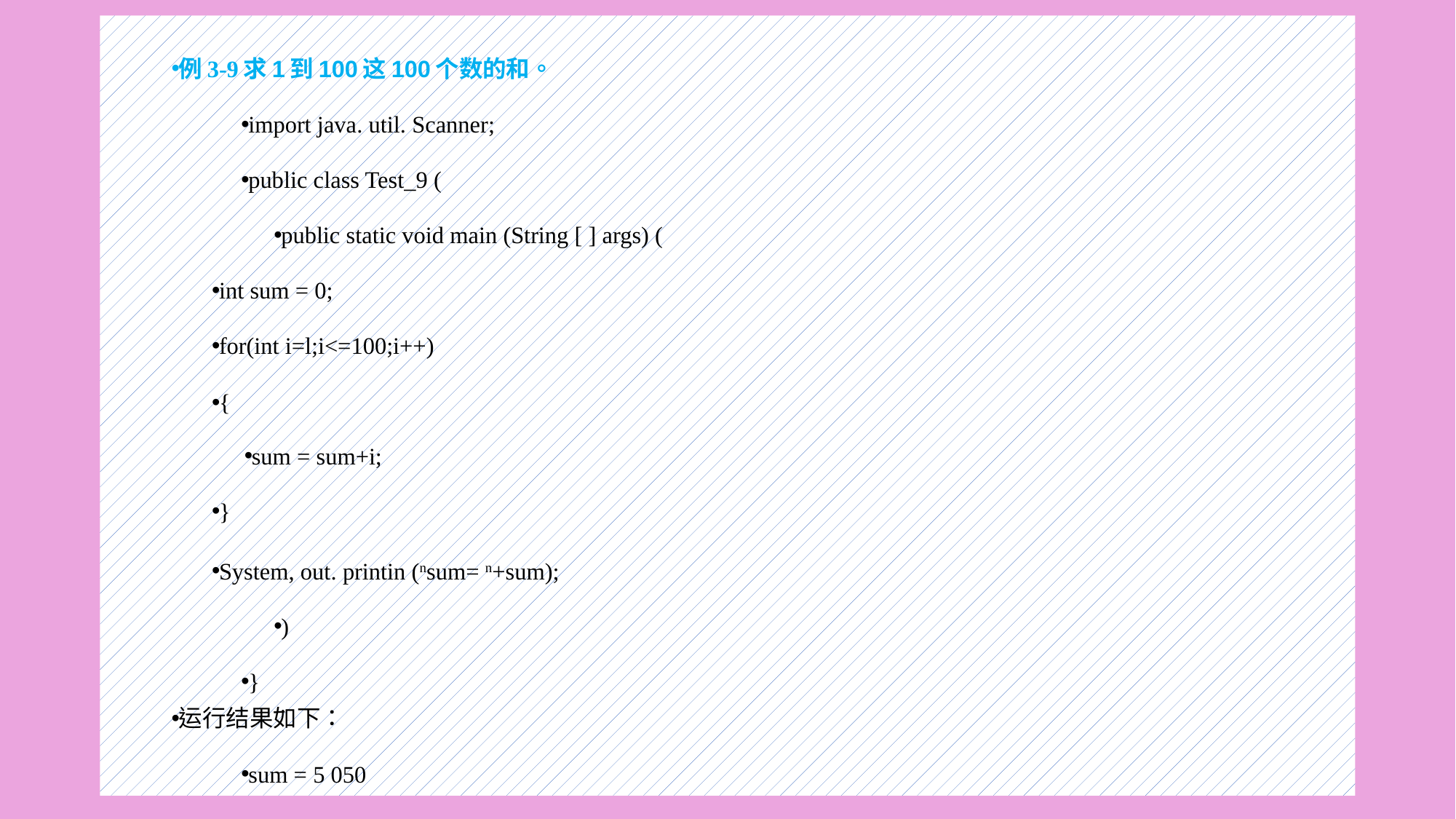

例3-9求1到100这100个数的和。
import java. util. Scanner;
public class Test_9 (
public static void main (String [ ] args) (
int sum = 0;
for(int i=l;i<=100;i++)
{
sum = sum+i;
}
System, out. printin (nsum= n+sum);
)
}
运行结果如下：
sum = 5 050

#